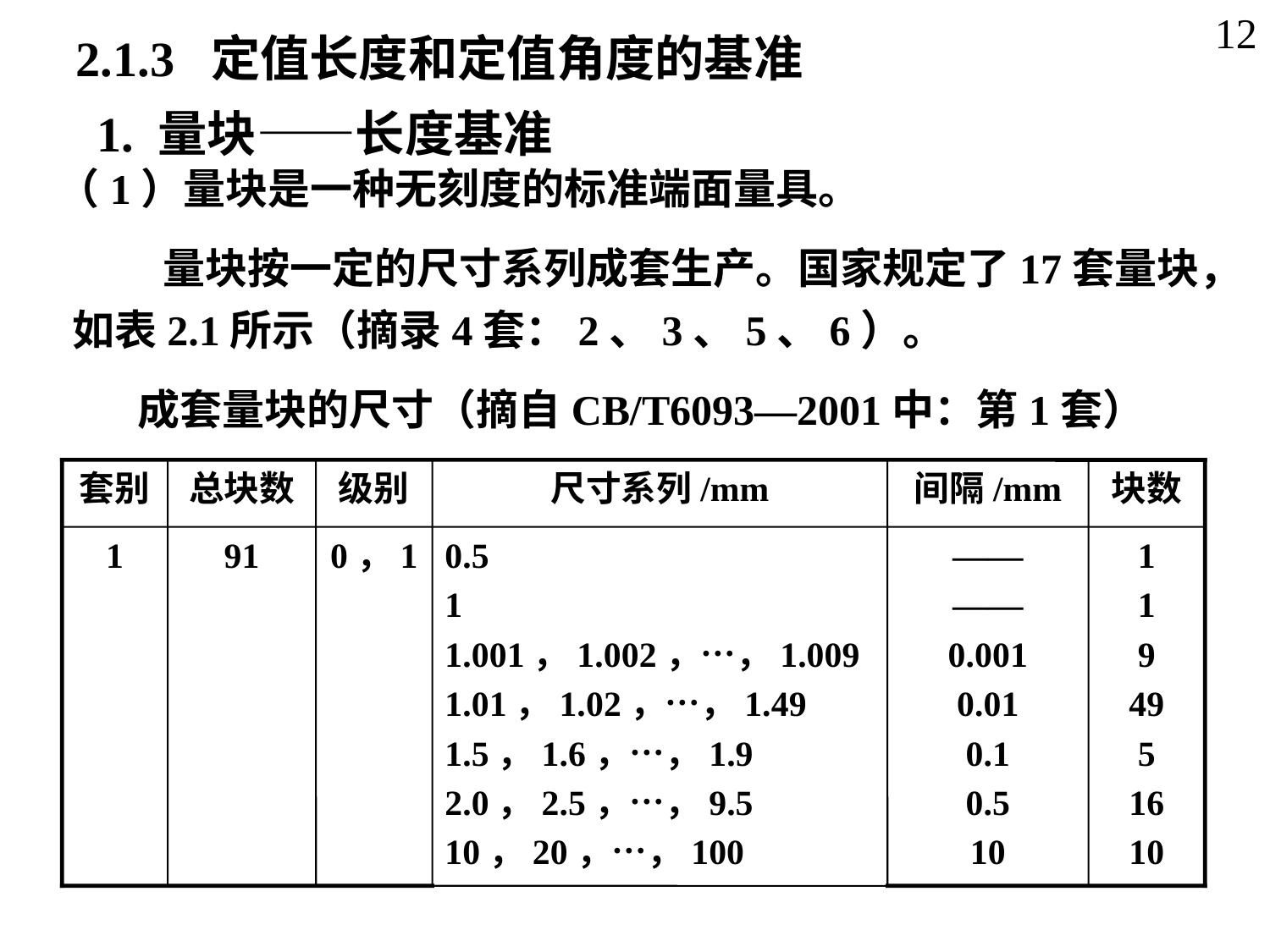

12
2.1.3  定值长度和定值角度的基准
1. 量块——长度基准
（1）量块是一种无刻度的标准端面量具。
       量块按一定的尺寸系列成套生产。国家规定了17套量块，如表2.1所示（摘录4套：2、3、5、6）。
 成套量块的尺寸（摘自CB/T6093—2001中：第1套）
套别

总块数

级别

尺寸系列/mm

间隔/mm

块数

1

91
0，1
0.5
1
1.001，1.002，…，1.009
1.01，1.02，…，1.49
1.5，1.6，…，1.9
2.0，2.5，…，9.5
10，20，…，100
——
——
0.001
0.01
0.1
0.5
10
1
1
9
49
5
16
10